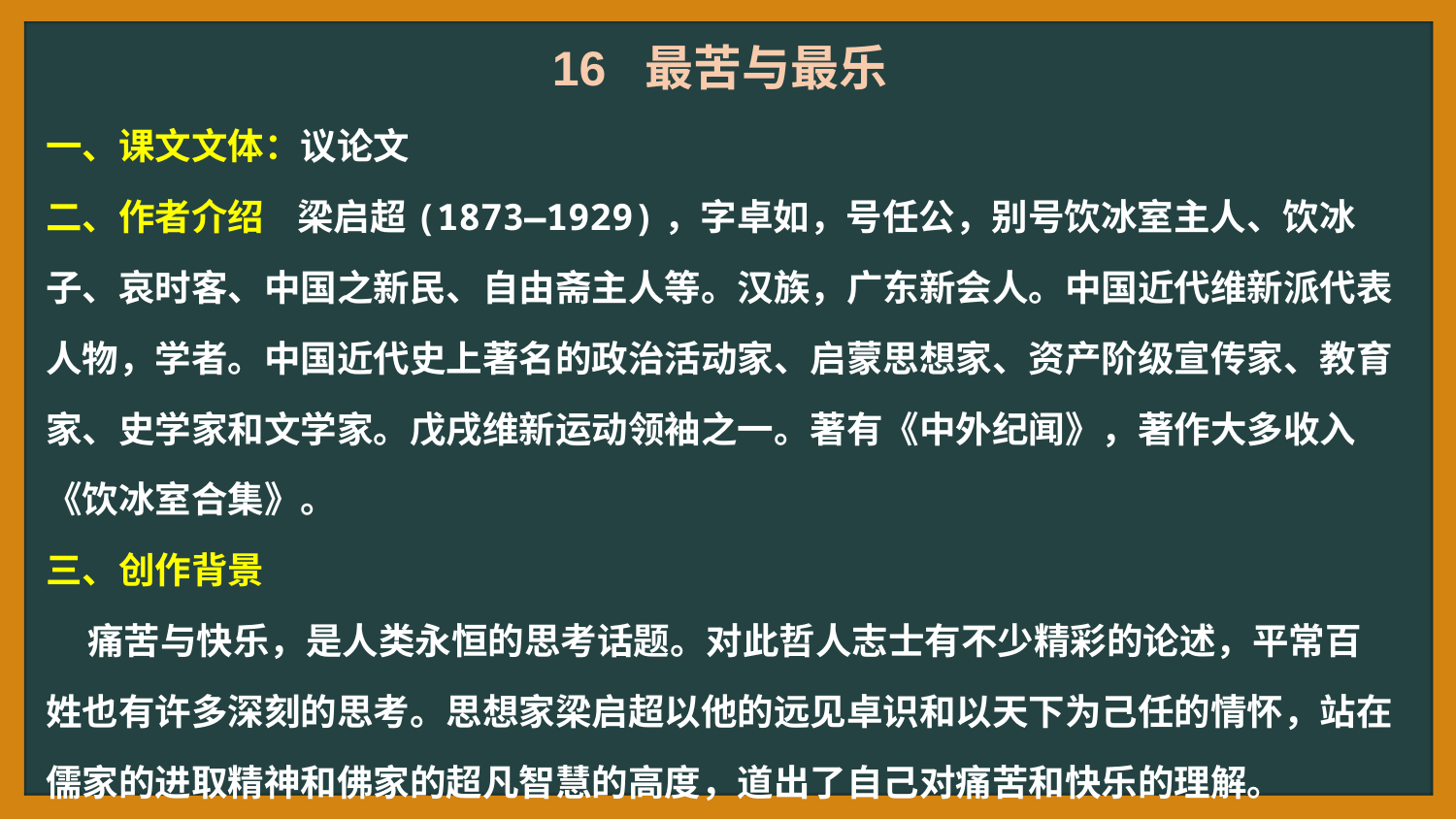

16  最苦与最乐
一、课文文体：议论文
二、作者介绍    梁启超(1873—1929)，字卓如，号任公，别号饮冰室主人、饮冰子、哀时客、中国之新民、自由斋主人等。汉族，广东新会人。中国近代维新派代表人物，学者。中国近代史上著名的政治活动家、启蒙思想家、资产阶级宣传家、教育家、史学家和文学家。戊戌维新运动领袖之一。著有《中外纪闻》，著作大多收入《饮冰室合集》。
三、创作背景
    痛苦与快乐，是人类永恒的思考话题。对此哲人志士有不少精彩的论述，平常百姓也有许多深刻的思考。思想家梁启超以他的远见卓识和以天下为己任的情怀，站在儒家的进取精神和佛家的超凡智慧的高度，道出了自己对痛苦和快乐的理解。